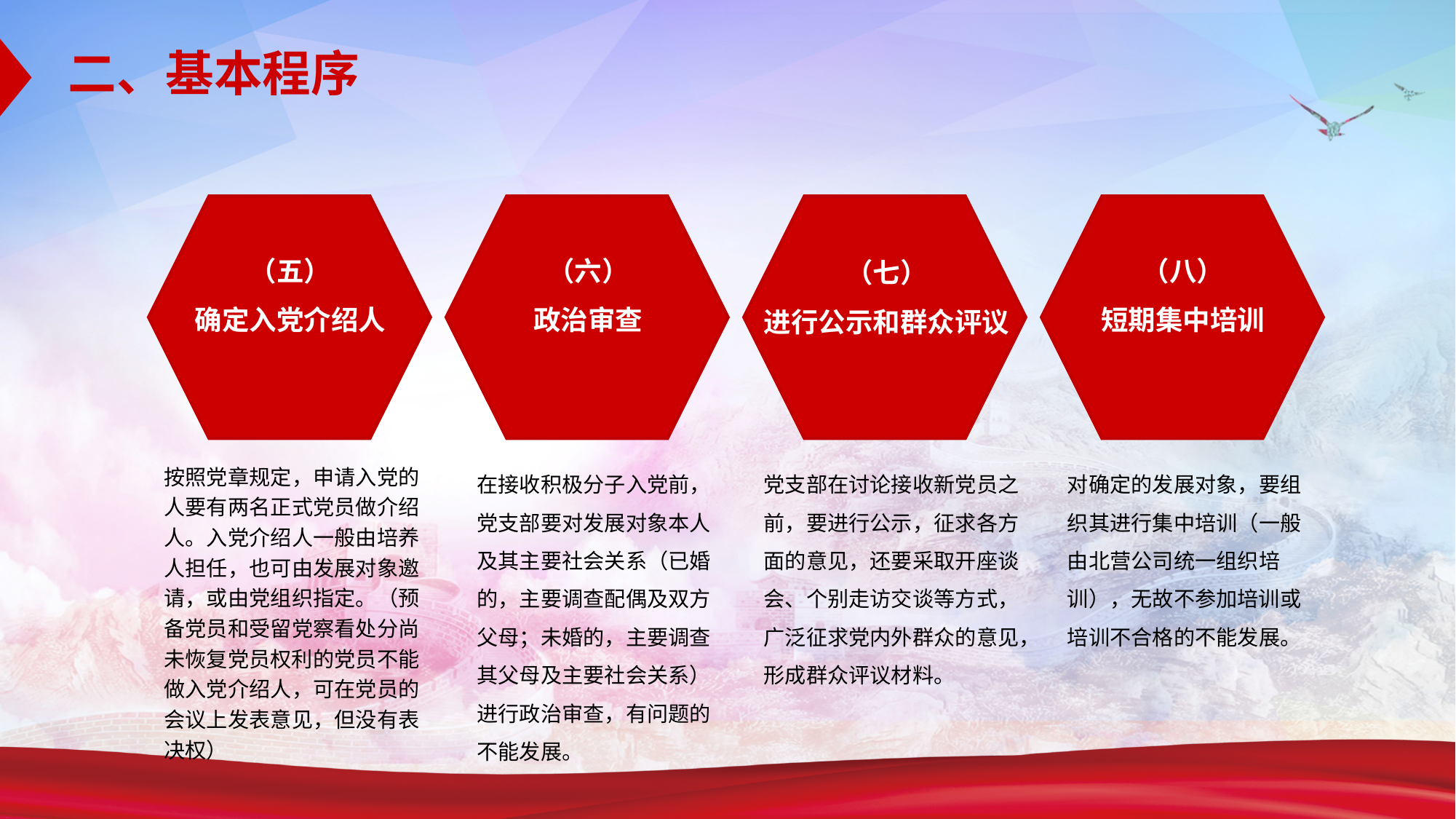

二、基本程序

（五）
确定入党介绍人
（六）
政治审查
（八）
短期集中培训
（七）
进行公示和群众评议
按照党章规定，申请入党的人要有两名正式党员做介绍人。入党介绍人一般由培养人担任，也可由发展对象邀请，或由党组织指定。（预备党员和受留党察看处分尚未恢复党员权利的党员不能做入党介绍人，可在党员的会议上发表意见，但没有表决权）
在接收积极分子入党前，党支部要对发展对象本人及其主要社会关系（已婚的，主要调查配偶及双方父母；未婚的，主要调查其父母及主要社会关系）进行政治审查，有问题的不能发展。
党支部在讨论接收新党员之前，要进行公示，征求各方面的意见，还要采取开座谈会、个别走访交谈等方式，广泛征求党内外群众的意见，形成群众评议材料。
对确定的发展对象，要组织其进行集中培训（一般由北营公司统一组织培训），无故不参加培训或培训不合格的不能发展。